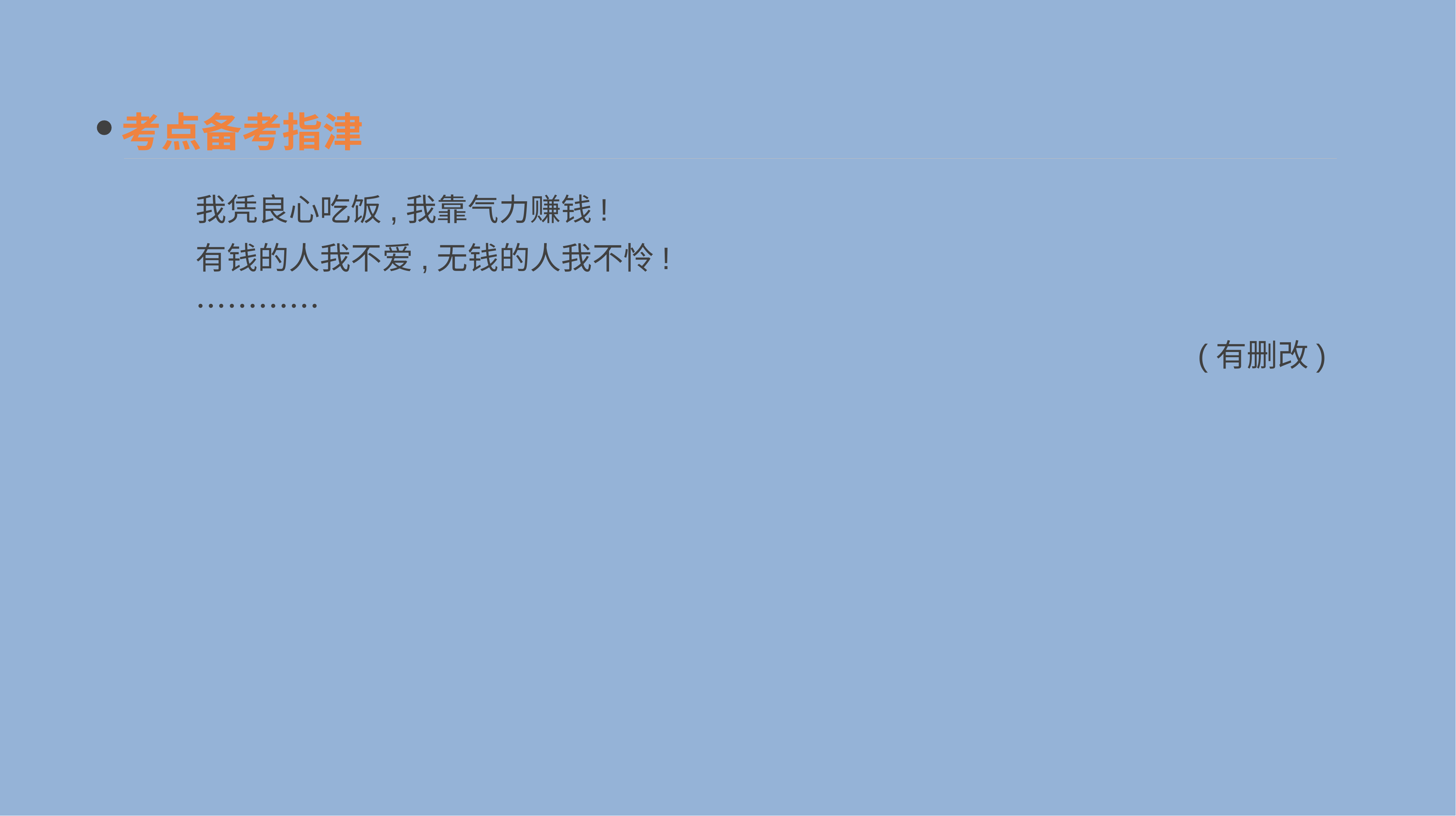

考点备考指津

　　我凭良心吃饭,我靠气力赚钱!
　　有钱的人我不爱,无钱的人我不怜!
　　…………
(有删改)